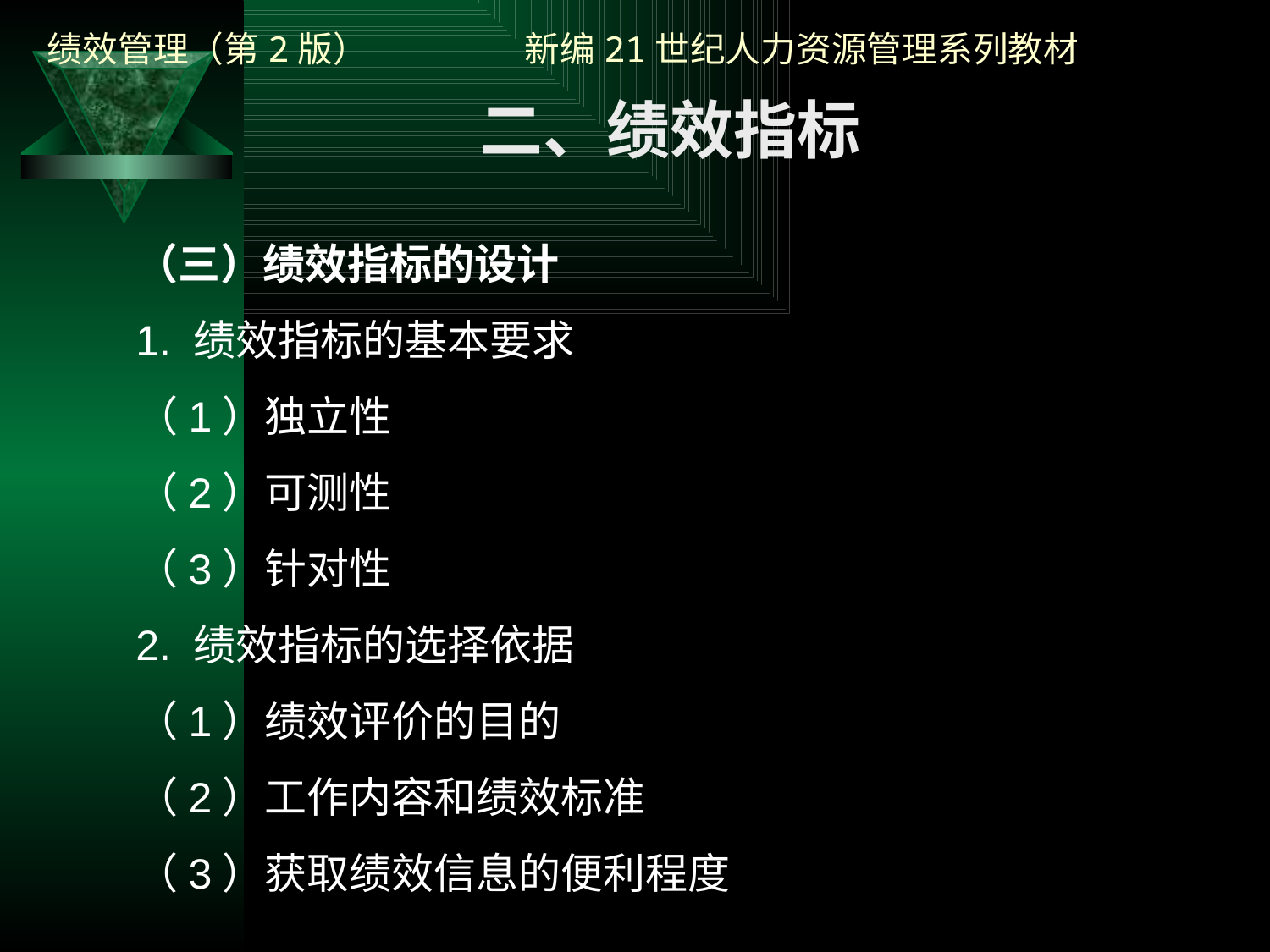

二、绩效指标
（三）绩效指标的设计
1. 绩效指标的基本要求
（1）独立性
（2）可测性
（3）针对性
2. 绩效指标的选择依据
（1）绩效评价的目的
（2）工作内容和绩效标准
（3）获取绩效信息的便利程度